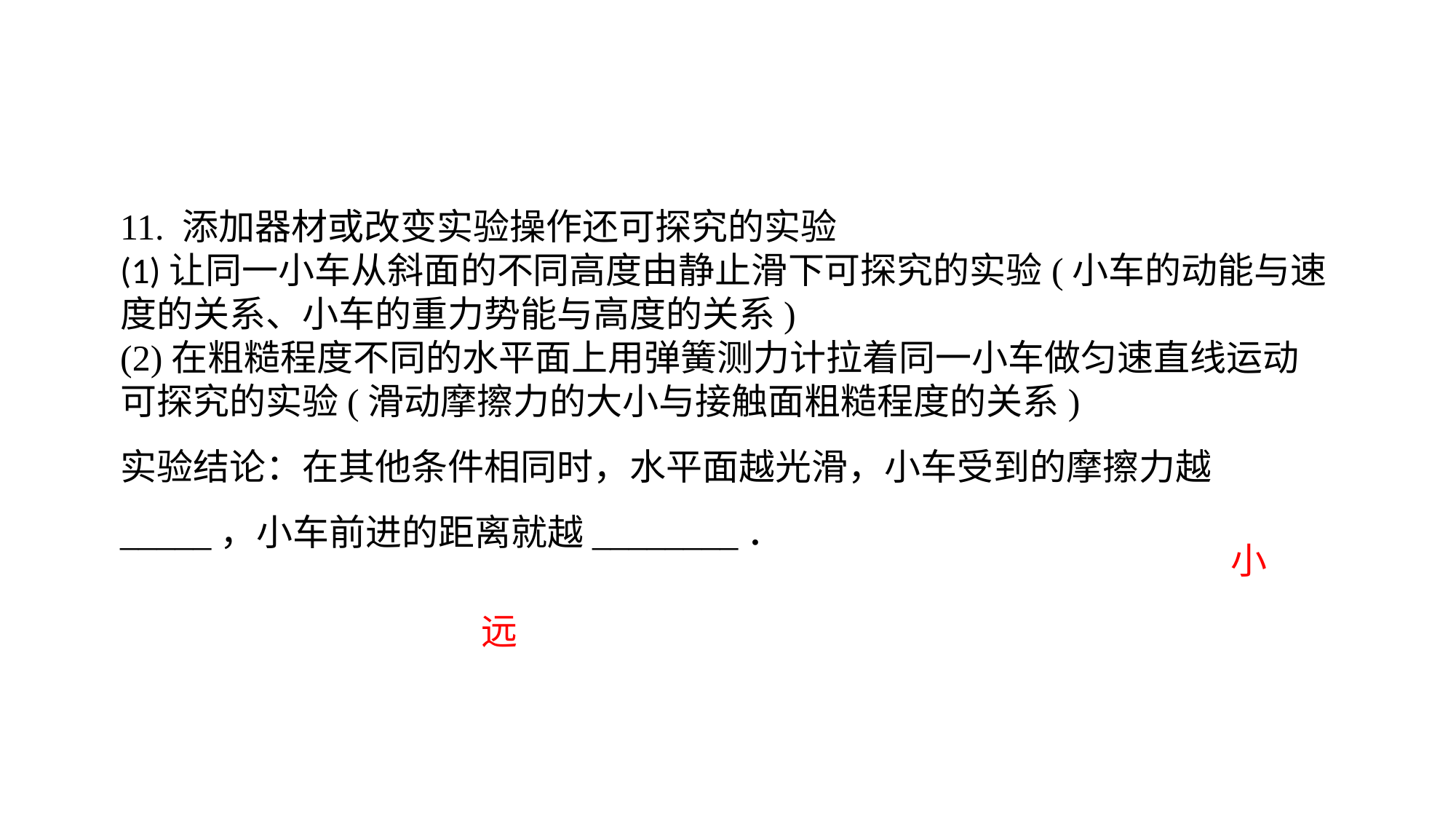

11. 添加器材或改变实验操作还可探究的实验(1)让同一小车从斜面的不同高度由静止滑下可探究的实验(小车的动能与速度的关系、小车的重力势能与高度的关系)(2)在粗糙程度不同的水平面上用弹簧测力计拉着同一小车做匀速直线运动可探究的实验(滑动摩擦力的大小与接触面粗糙程度的关系)实验结论：在其他条件相同时，水平面越光滑，小车受到的摩擦力越_____，小车前进的距离就越________．
小
远